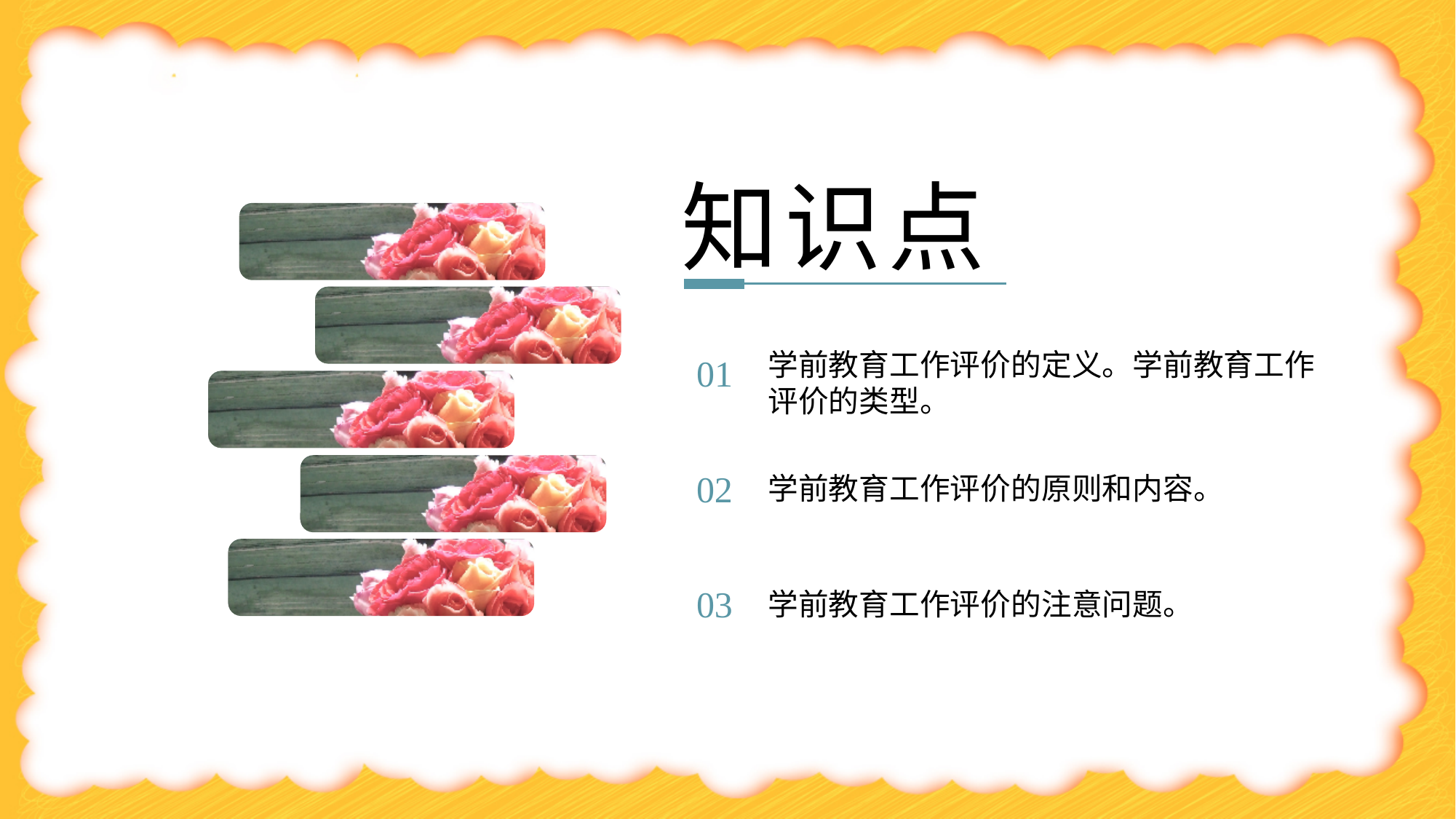

知识点

学前教育工作评价的定义。学前教育工作评价的类型。
01
学前教育工作评价的原则和内容。
02
学前教育工作评价的注意问题。
03